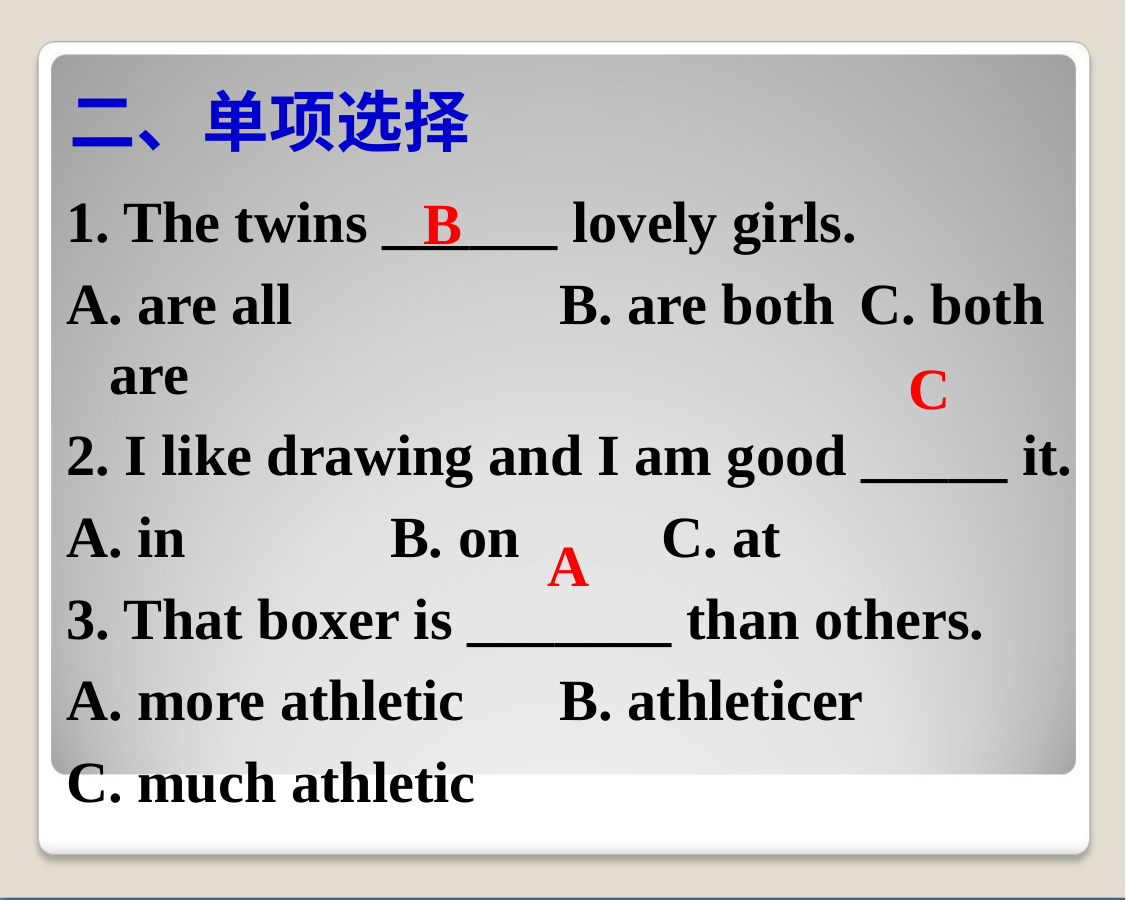

二、单项选择
1. The twins ______ lovely girls.
A. are all		B. are both	C. both are
2. I like drawing and I am good _____ it.
A. in	         B. on	       C. at
3. That boxer is _______ than others.
A. more athletic	B. athleticer
C. much athletic
B
C
A